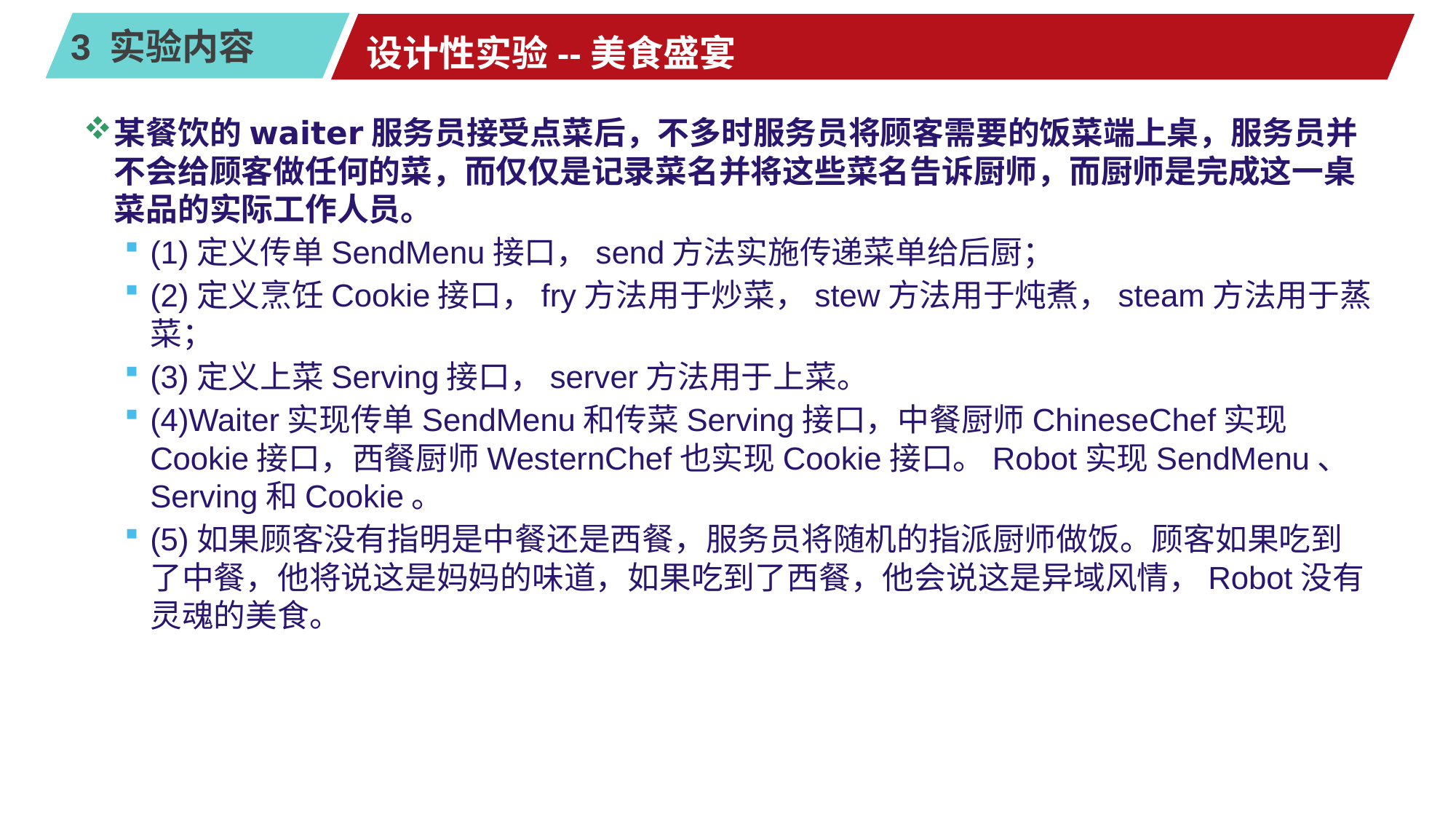

# 设计性实验--美食盛宴
某餐饮的waiter服务员接受点菜后，不多时服务员将顾客需要的饭菜端上桌，服务员并不会给顾客做任何的菜，而仅仅是记录菜名并将这些菜名告诉厨师，而厨师是完成这一桌菜品的实际工作人员。
(1)定义传单SendMenu接口，send方法实施传递菜单给后厨；
(2)定义烹饪Cookie接口，fry方法用于炒菜，stew方法用于炖煮，steam方法用于蒸菜；
(3)定义上菜Serving接口，server方法用于上菜。
(4)Waiter实现传单SendMenu和传菜Serving接口，中餐厨师ChineseChef实现Cookie接口，西餐厨师WesternChef也实现Cookie接口。Robot实现SendMenu、Serving和Cookie。
(5)如果顾客没有指明是中餐还是西餐，服务员将随机的指派厨师做饭。顾客如果吃到了中餐，他将说这是妈妈的味道，如果吃到了西餐，他会说这是异域风情，Robot没有灵魂的美食。